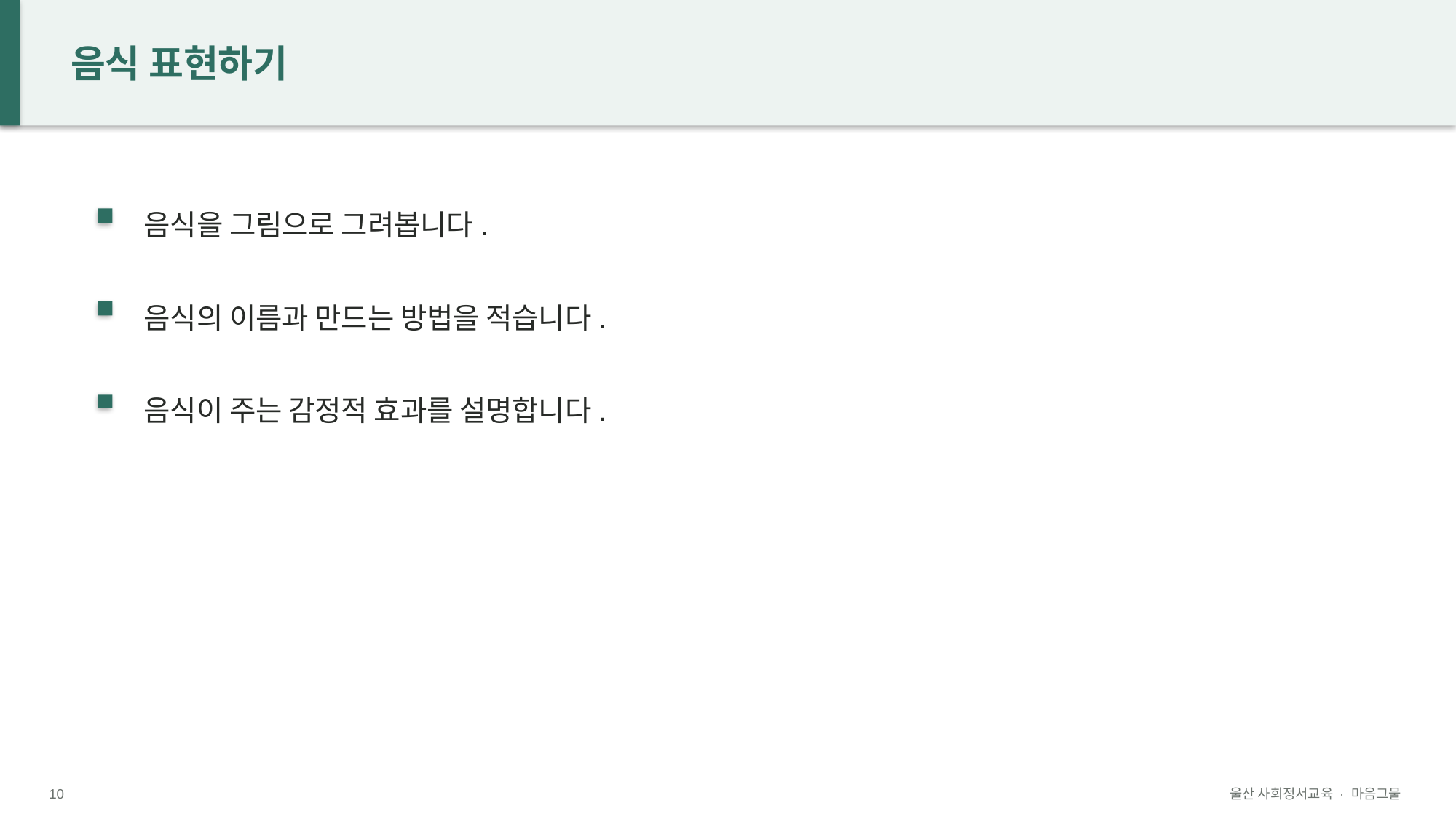

음식 표현하기
음식을 그림으로 그려봅니다.

음식의 이름과 만드는 방법을 적습니다.

음식이 주는 감정적 효과를 설명합니다.

10
울산 사회정서교육 · 마음그물